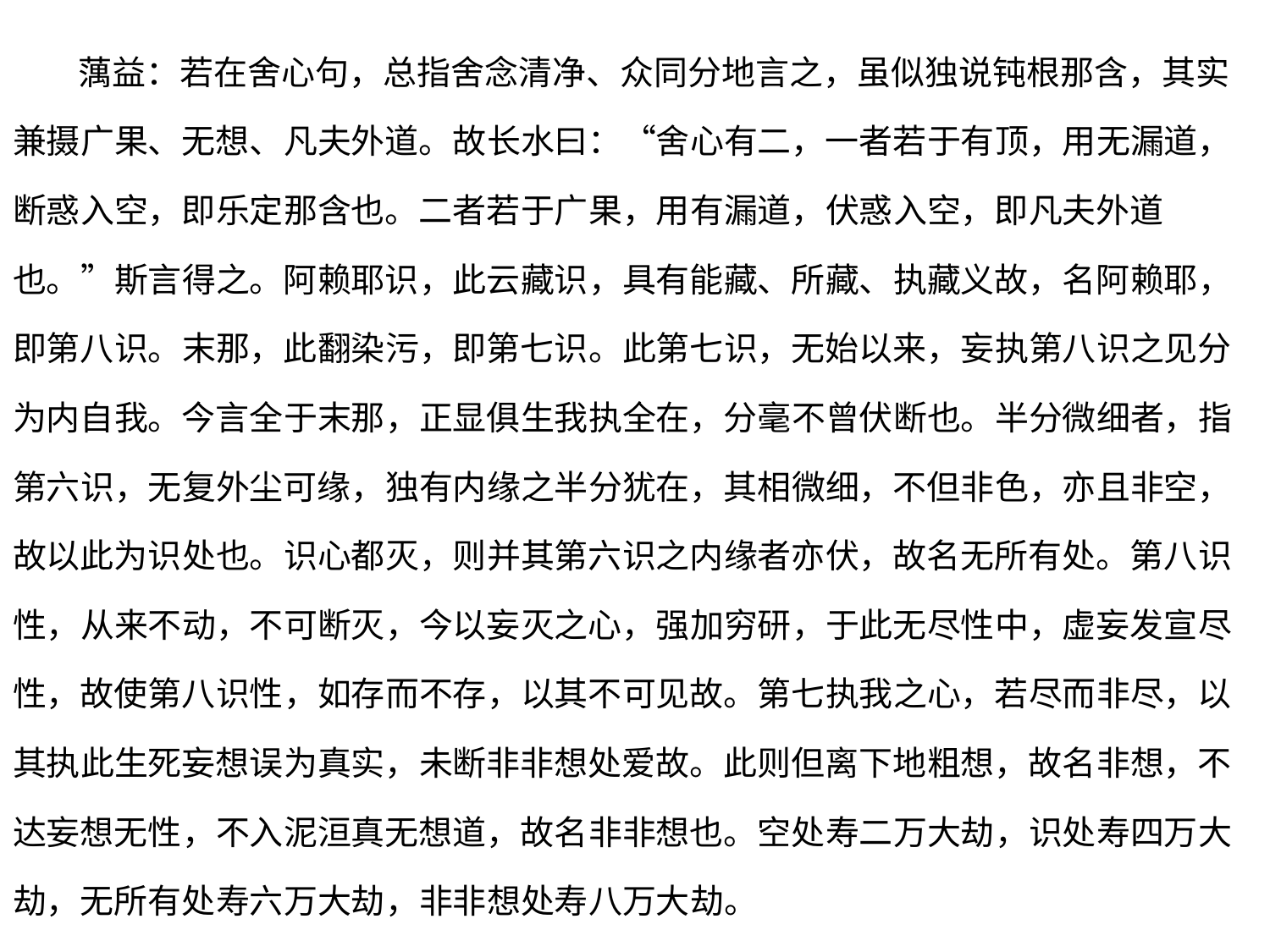

蕅益：若在舍心句，总指舍念清净、众同分地言之，虽似独说钝根那含，其实兼摄广果、无想、凡夫外道。故长水曰：“舍心有二，一者若于有顶，用无漏道，断惑入空，即乐定那含也。二者若于广果，用有漏道，伏惑入空，即凡夫外道也。”斯言得之。阿赖耶识，此云藏识，具有能藏、所藏、执藏义故，名阿赖耶，即第八识。末那，此翻染污，即第七识。此第七识，无始以来，妄执第八识之见分为内自我。今言全于末那，正显俱生我执全在，分毫不曾伏断也。半分微细者，指第六识，无复外尘可缘，独有内缘之半分犹在，其相微细，不但非色，亦且非空，故以此为识处也。识心都灭，则并其第六识之内缘者亦伏，故名无所有处。第八识性，从来不动，不可断灭，今以妄灭之心，强加穷研，于此无尽性中，虚妄发宣尽性，故使第八识性，如存而不存，以其不可见故。第七执我之心，若尽而非尽，以其执此生死妄想误为真实，未断非非想处爱故。此则但离下地粗想，故名非想，不达妄想无性，不入泥洹真无想道，故名非非想也。空处寿二万大劫，识处寿四万大劫，无所有处寿六万大劫，非非想处寿八万大劫。